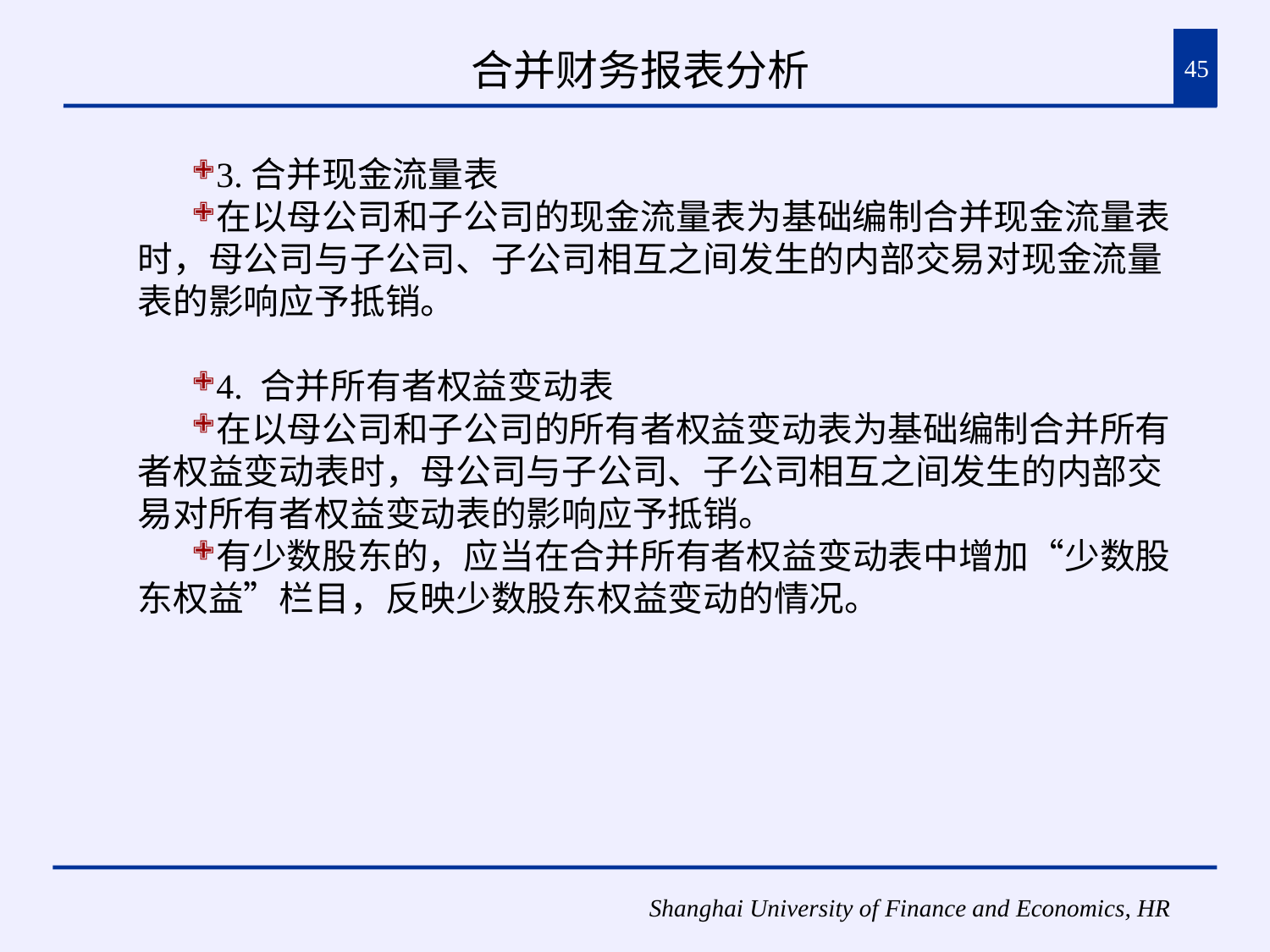

# 合并财务报表分析
45
3.合并现金流量表
在以母公司和子公司的现金流量表为基础编制合并现金流量表时，母公司与子公司、子公司相互之间发生的内部交易对现金流量表的影响应予抵销。

4. 合并所有者权益变动表
在以母公司和子公司的所有者权益变动表为基础编制合并所有者权益变动表时，母公司与子公司、子公司相互之间发生的内部交易对所有者权益变动表的影响应予抵销。
有少数股东的，应当在合并所有者权益变动表中增加“少数股东权益”栏目，反映少数股东权益变动的情况。